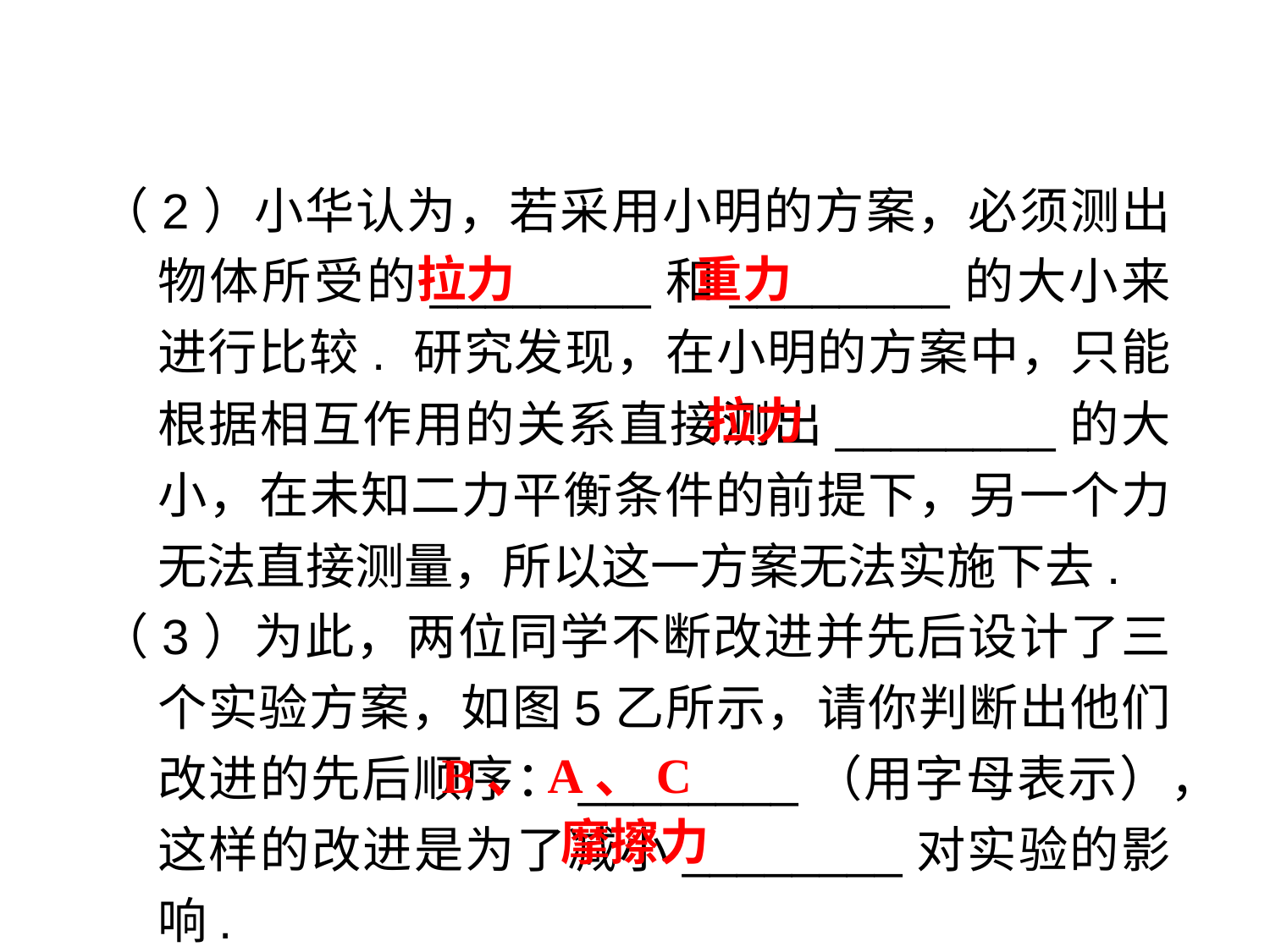

（2）小华认为，若采用小明的方案，必须测出物体所受的________和________的大小来进行比较. 研究发现，在小明的方案中，只能根据相互作用的关系直接测出________的大小，在未知二力平衡条件的前提下，另一个力无法直接测量，所以这一方案无法实施下去.
（3）为此，两位同学不断改进并先后设计了三个实验方案，如图5乙所示，请你判断出他们改进的先后顺序：________（用字母表示），这样的改进是为了减小________对实验的影响.
拉力
 重力
拉力
B、A、C
摩擦力